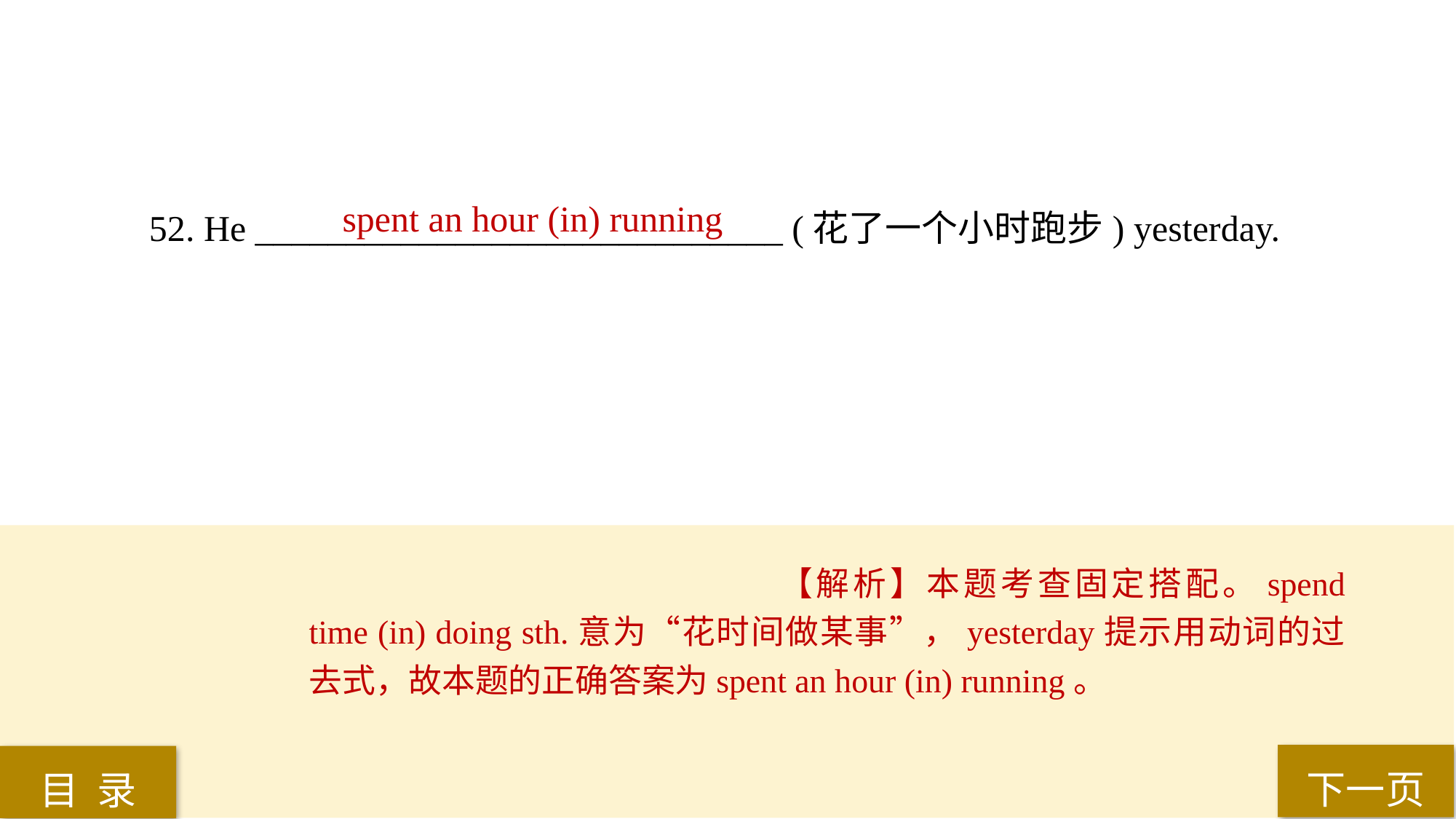

spent an hour (in) running
52. He _____________________________ (花了一个小时跑步) yesterday.
【解析】本题考查固定搭配。spend time (in) doing sth.意为“花时间做某事”，yesterday提示用动词的过去式，故本题的正确答案为spent an hour (in) running。